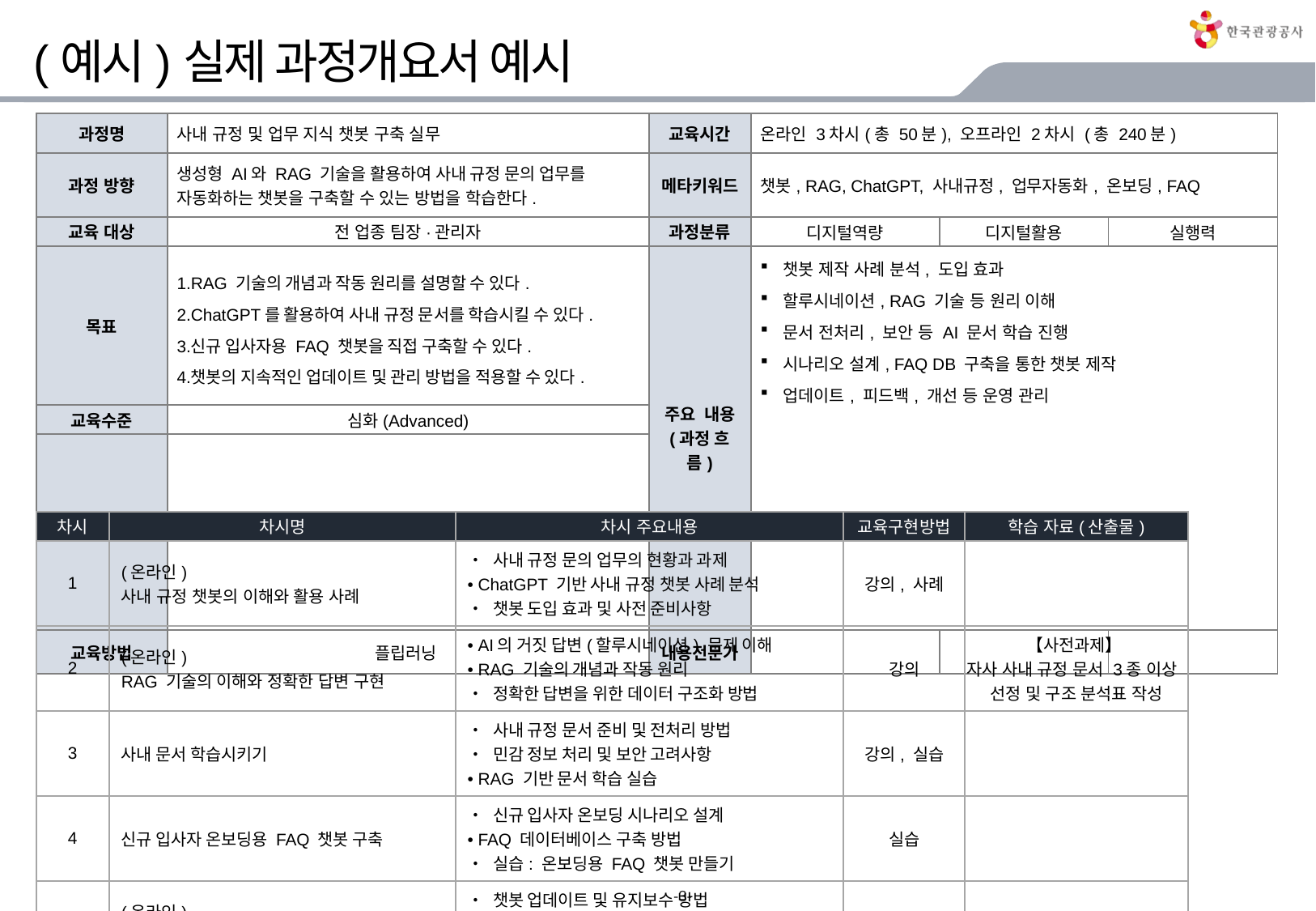

# (예시)실제 과정개요서 예시
Ⅵ  과정개요서
| 과정명 | 사내 규정 및 업무 지식 챗봇 구축 실무 | 교육시간 | 온라인 3차시(총 50분), 오프라인 2차시 (총 240분) |  |  |
| --- | --- | --- | --- | --- | --- |
| 과정 방향 | 생성형 AI와 RAG 기술을 활용하여 사내 규정 문의 업무를 자동화하는 챗봇을 구축할 수 있는 방법을 학습한다. | 메타키워드 | 챗봇, RAG, ChatGPT, 사내규정, 업무자동화, 온보딩, FAQ |  |  |
| 교육 대상 | 전 업종 팀장·관리자 | 과정분류 | 디지털역량 | 디지털활용 | 실행력 |
| 목표 | RAG 기술의 개념과 작동 원리를 설명할 수 있다. ChatGPT를 활용하여 사내 규정 문서를 학습시킬 수 있다. 신규 입사자용 FAQ 챗봇을 직접 구축할 수 있다. 챗봇의 지속적인 업데이트 및 관리 방법을 적용할 수 있다. | 주요 내용 (과정 흐름) | 챗봇 제작 사례 분석, 도입 효과 할루시네이션, RAG 기술 등 원리 이해 문서 전처리, 보안 등 AI 문서 학습 진행 시나리오 설계, FAQ DB 구축을 통한 챗봇 제작 업데이트, 피드백, 개선 등 운영 관리 |  |  |
| 교육수준 | 심화(Advanced) |  |  |  |  |
| 경력개발 | 여행사 대표자 |  |  |  |  |
| 교육방법 | 플립러닝 | 내용전문가 |  |  |  |
| 차시 | 차시명 | 차시 주요내용 | 교육구현방법 | 학습 자료(산출물) |
| --- | --- | --- | --- | --- |
| 1 | (온라인) 사내 규정 챗봇의 이해와 활용 사례 | • 사내 규정 문의 업무의 현황과 과제 • ChatGPT 기반 사내 규정 챗봇 사례 분석 • 챗봇 도입 효과 및 사전 준비사항 | 강의, 사례 |  |
| 2 | (온라인) RAG 기술의 이해와 정확한 답변 구현 | • AI의 거짓 답변(할루시네이션) 문제 이해 • RAG 기술의 개념과 작동 원리 • 정확한 답변을 위한 데이터 구조화 방법 | 강의 | 【사전과제】 자사 사내 규정 문서 3종 이상 선정 및 구조 분석표 작성 |
| 3 | 사내 문서 학습시키기 | • 사내 규정 문서 준비 및 전처리 방법 • 민감 정보 처리 및 보안 고려사항 • RAG 기반 문서 학습 실습 | 강의, 실습 |  |
| 4 | 신규 입사자 온보딩용 FAQ 챗봇 구축 | • 신규 입사자 온보딩 시나리오 설계 • FAQ 데이터베이스 구축 방법 • 실습: 온보딩용 FAQ 챗봇 만들기 | 실습 |  |
| 5 | (온라인) 챗봇 운영 및 관리 | • 챗봇 업데이트 및 유지보수 방법 • 사용자 피드백 수집 및 개선 프로세스 • 실습: 사내 규정 챗봇 완성 및 테스트 | 강의, 실습 | 사내 규정 챗봇 |